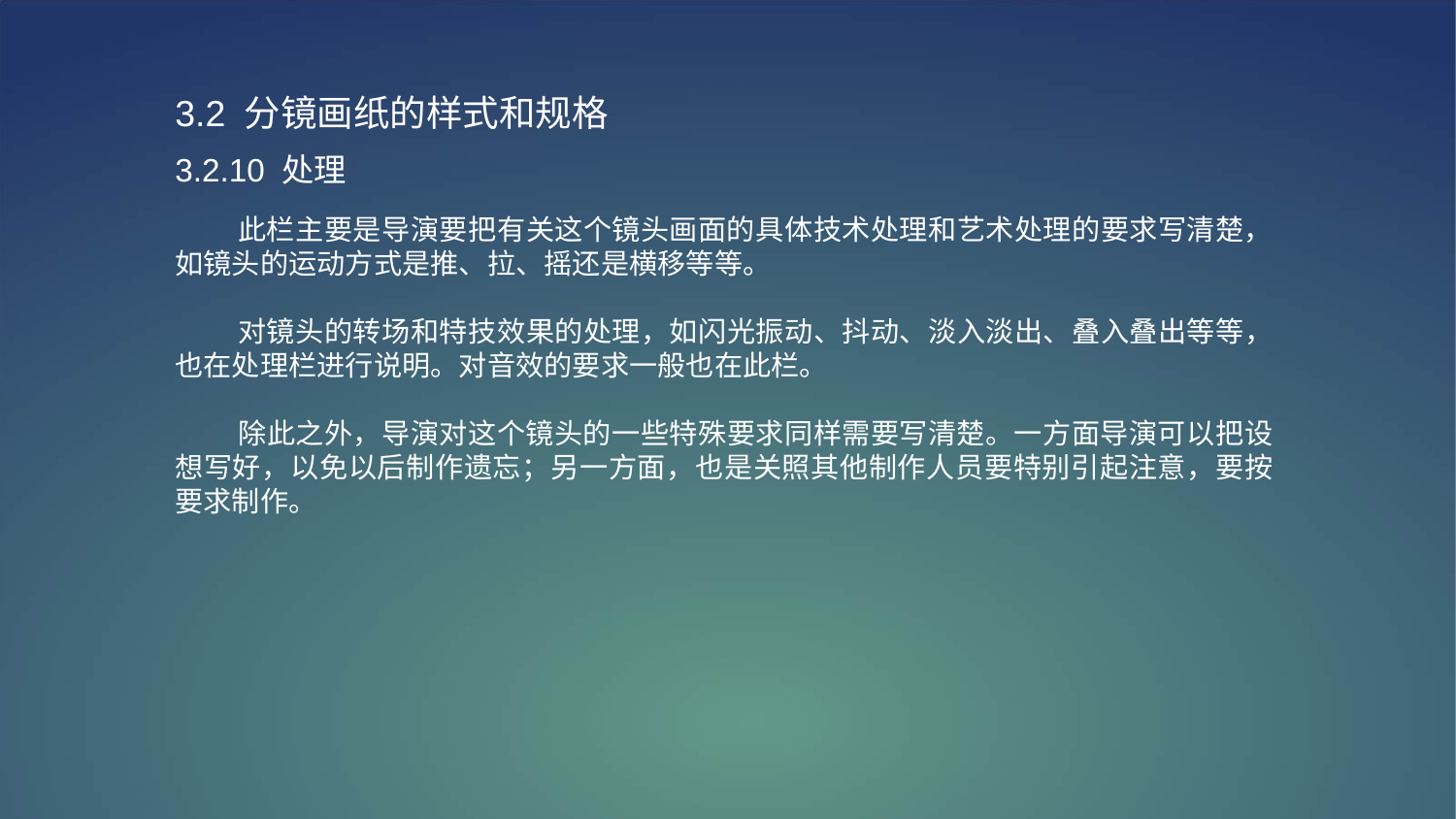

3.2 分镜画纸的样式和规格
3.2.10 处理
  此栏主要是导演要把有关这个镜头画面的具体技术处理和艺术处理的要求写清楚，如镜头的运动方式是推、拉、摇还是横移等等。

  对镜头的转场和特技效果的处理，如闪光振动、抖动、淡入淡出、叠入叠出等等，也在处理栏进行说明。对音效的要求一般也在此栏。

  除此之外，导演对这个镜头的一些特殊要求同样需要写清楚。一方面导演可以把设想写好，以免以后制作遗忘；另一方面，也是关照其他制作人员要特别引起注意，要按要求制作。